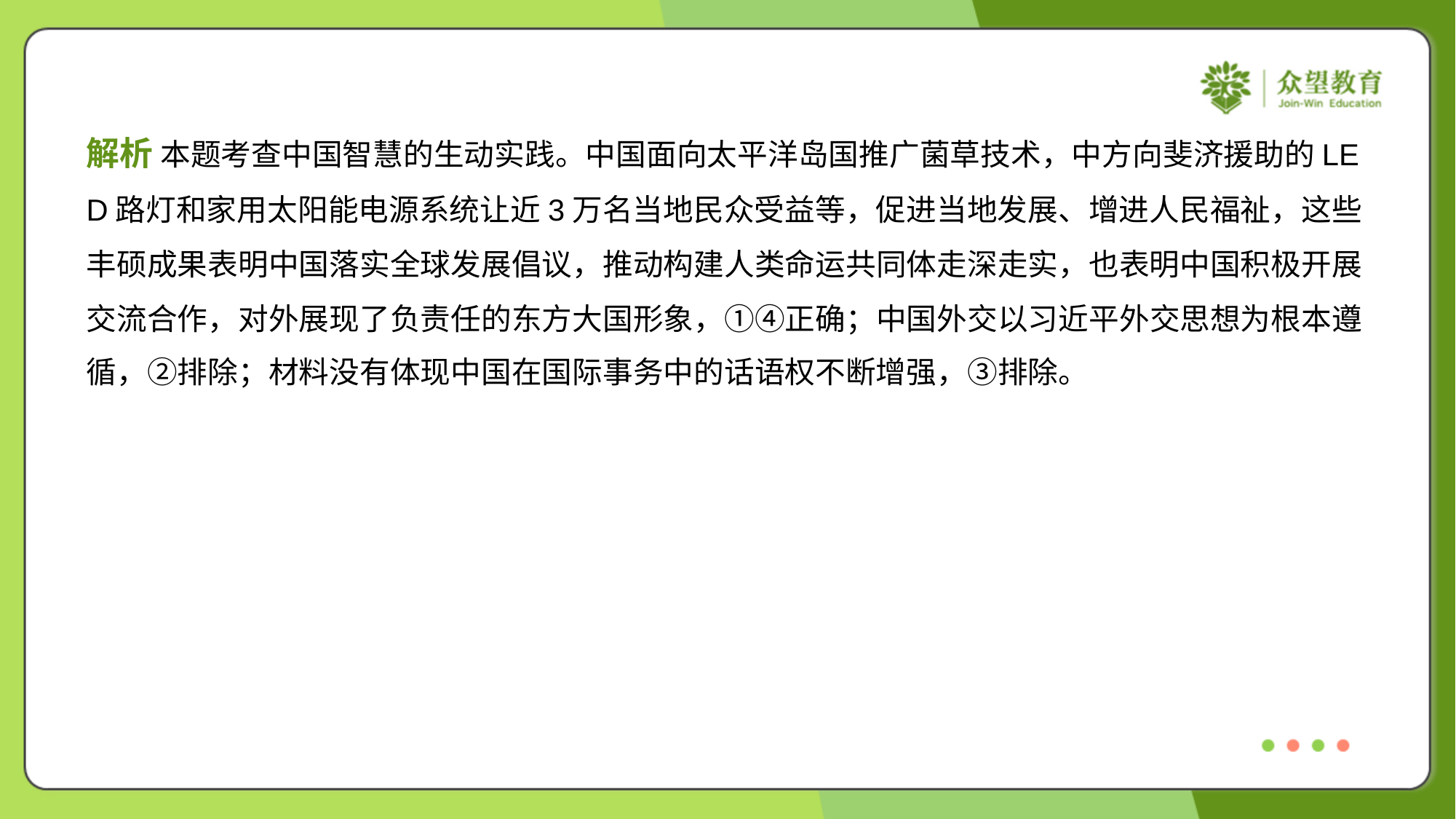

解析 本题考查中国智慧的生动实践。中国面向太平洋岛国推广菌草技术，中方向斐济援助的LE
D路灯和家用太阳能电源系统让近3万名当地民众受益等，促进当地发展、增进人民福祉，这些
丰硕成果表明中国落实全球发展倡议，推动构建人类命运共同体走深走实，也表明中国积极开展
交流合作，对外展现了负责任的东方大国形象，①④正确；中国外交以习近平外交思想为根本遵
循，②排除；材料没有体现中国在国际事务中的话语权不断增强，③排除。